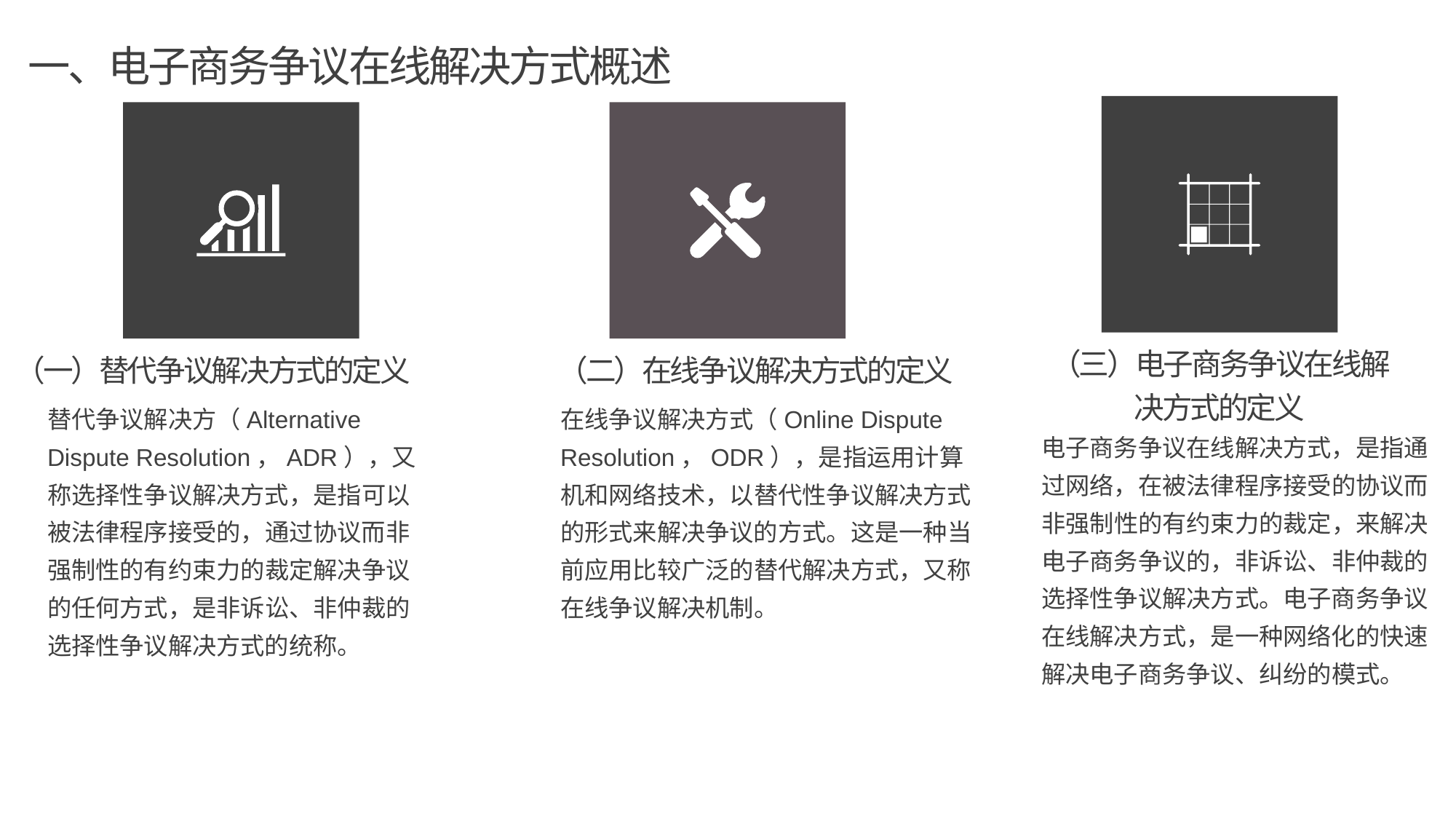

一、电子商务争议在线解决方式概述

（三）电子商务争议在线解决方式的定义
（一）替代争议解决方式的定义
（二）在线争议解决方式的定义
替代争议解决方（Alternative Dispute Resolution，ADR），又称选择性争议解决方式，是指可以被法律程序接受的，通过协议而非强制性的有约束力的裁定解决争议的任何方式，是非诉讼、非仲裁的选择性争议解决方式的统称。
在线争议解决方式（Online Dispute Resolution，ODR），是指运用计算机和网络技术，以替代性争议解决方式的形式来解决争议的方式。这是一种当前应用比较广泛的替代解决方式，又称在线争议解决机制。
电子商务争议在线解决方式，是指通过网络，在被法律程序接受的协议而非强制性的有约束力的裁定，来解决电子商务争议的，非诉讼、非仲裁的选择性争议解决方式。电子商务争议在线解决方式，是一种网络化的快速解决电子商务争议、纠纷的模式。